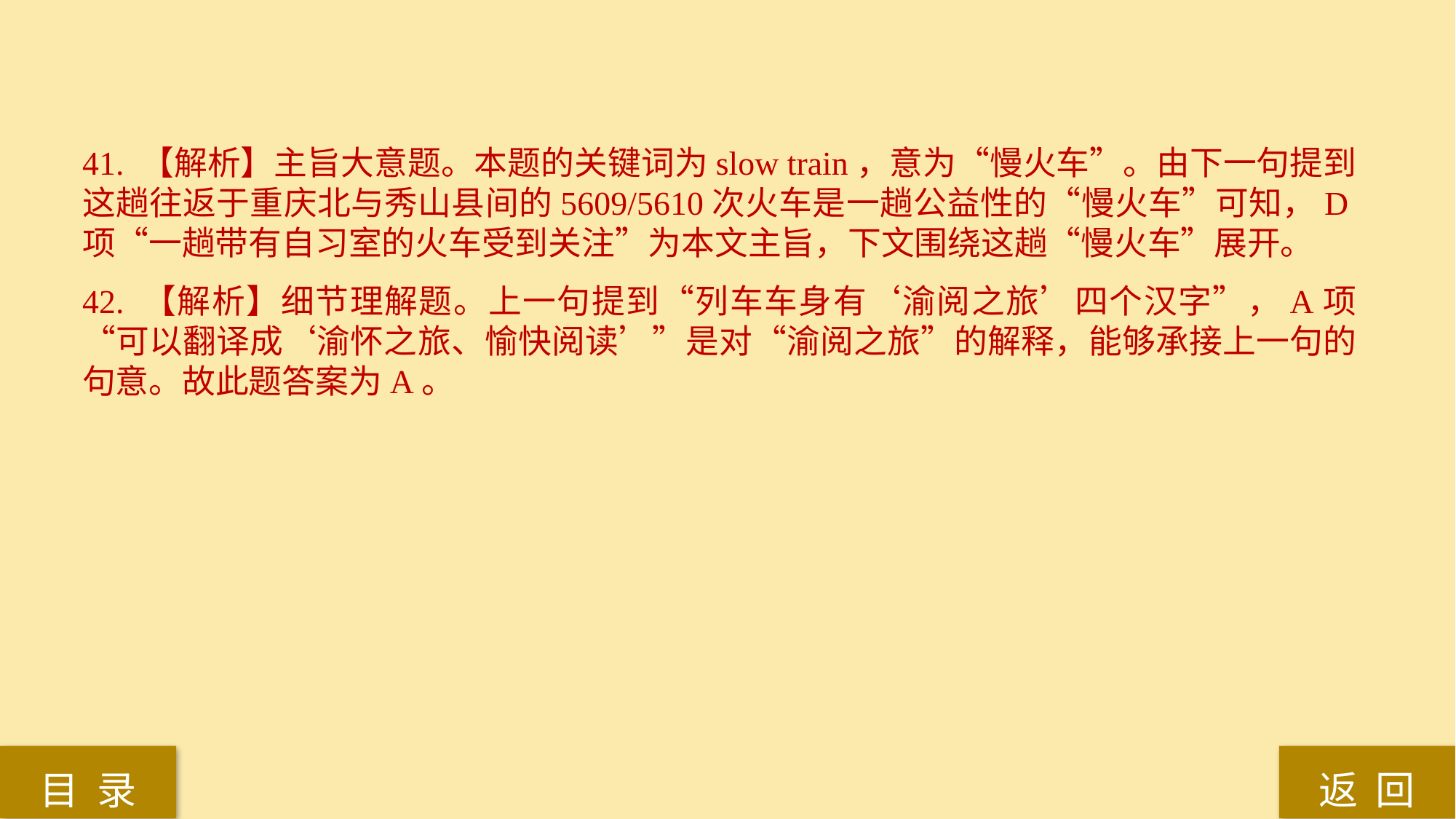

41. 【解析】主旨大意题。本题的关键词为slow train，意为“慢火车”。由下一句提到这趟往返于重庆北与秀山县间的5609/5610次火车是一趟公益性的“慢火车”可知，D项“一趟带有自习室的火车受到关注”为本文主旨，下文围绕这趟“慢火车”展开。
42. 【解析】细节理解题。上一句提到“列车车身有‘渝阅之旅’四个汉字”，A项“可以翻译成‘渝怀之旅、愉快阅读’”是对“渝阅之旅”的解释，能够承接上一句的句意。故此题答案为A。
返  回